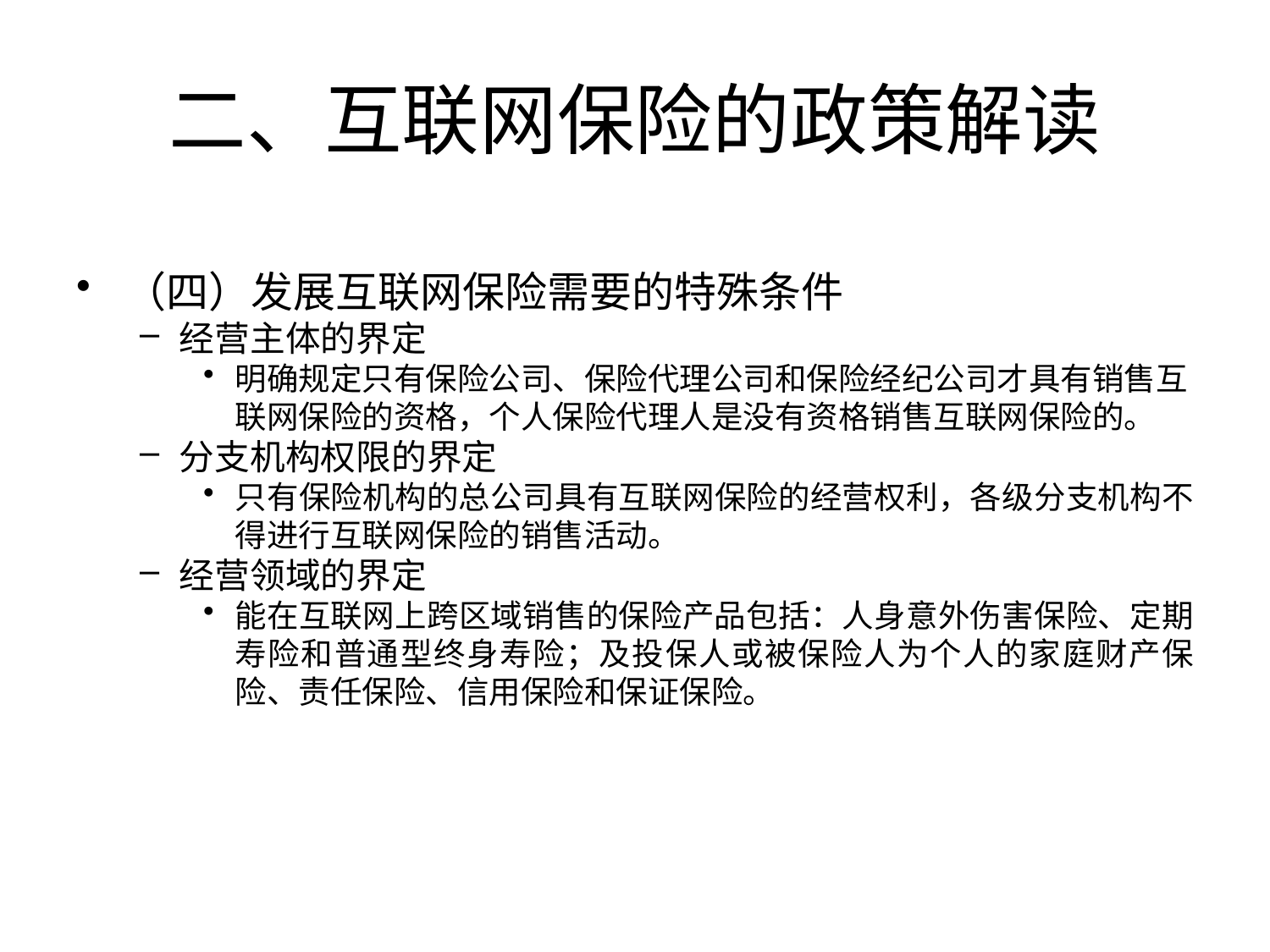

# 二、互联网保险的政策解读
（四）发展互联网保险需要的特殊条件
经营主体的界定
明确规定只有保险公司、保险代理公司和保险经纪公司才具有销售互联网保险的资格，个人保险代理人是没有资格销售互联网保险的。
分支机构权限的界定
只有保险机构的总公司具有互联网保险的经营权利，各级分支机构不得进行互联网保险的销售活动。
经营领域的界定
能在互联网上跨区域销售的保险产品包括：人身意外伤害保险、定期寿险和普通型终身寿险；及投保人或被保险人为个人的家庭财产保险、责任保险、信用保险和保证保险。